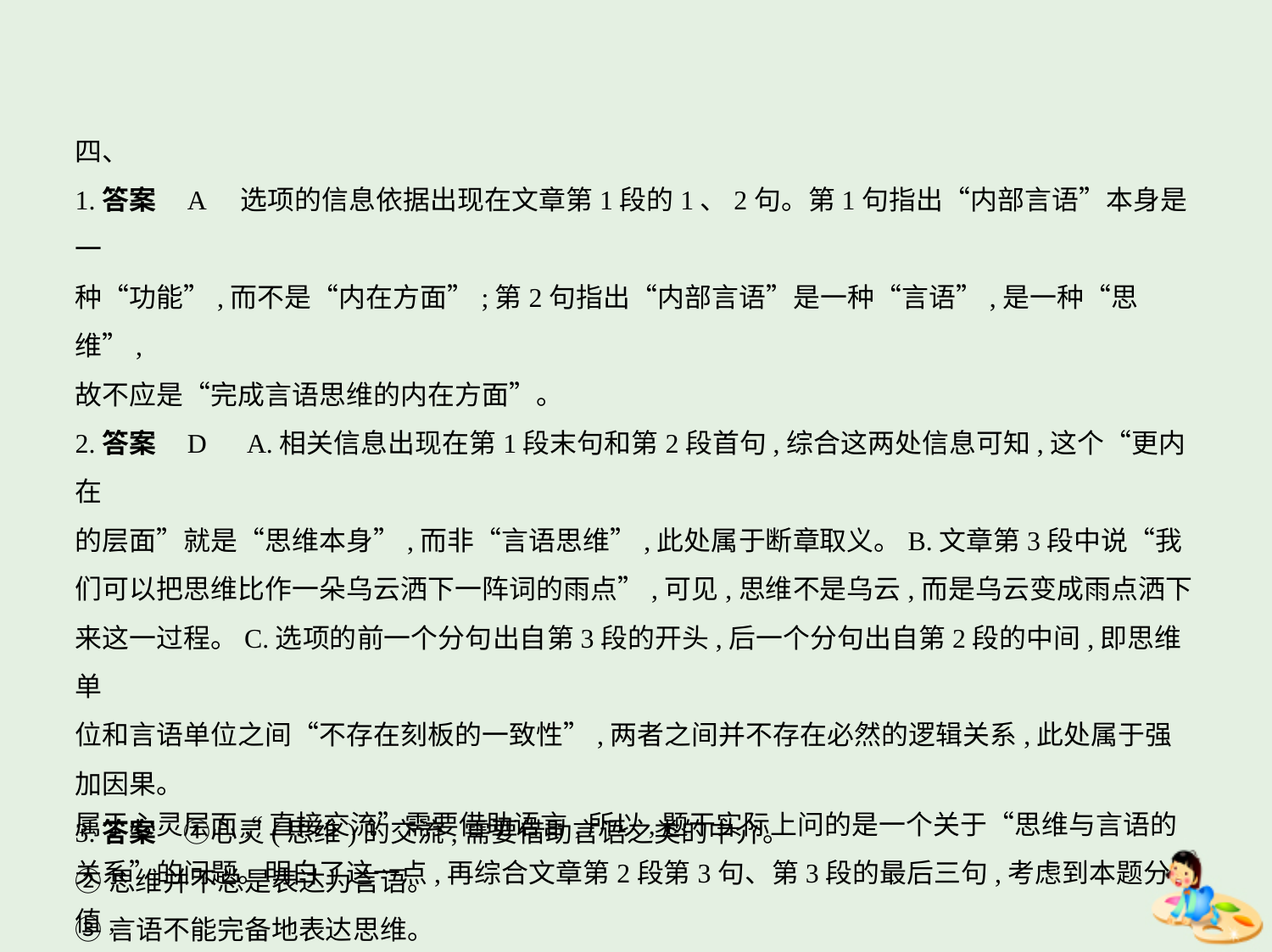

四、
1.答案    A　选项的信息依据出现在文章第1段的1、2句。第1句指出“内部言语”本身是一
种“功能”,而不是“内在方面”;第2句指出“内部言语”是一种“言语”,是一种“思维”,
故不应是“完成言语思维的内在方面”。
2.答案    D　A.相关信息出现在第1段末句和第2段首句,综合这两处信息可知,这个“更内在
的层面”就是“思维本身”,而非“言语思维”,此处属于断章取义。B.文章第3段中说“我
们可以把思维比作一朵乌云洒下一阵词的雨点”,可见,思维不是乌云,而是乌云变成雨点洒下
来这一过程。C.选项的前一个分句出自第3段的开头,后一个分句出自第2段的中间,即思维单
位和言语单位之间“不存在刻板的一致性”,两者之间并不存在必然的逻辑关系,此处属于强
加因果。
3.答案　①心灵(思维)的交流,需要借助言语之类的中介。
②思维并不总是表达为言语。
③言语不能完备地表达思维。
解析    题干表面上问的是“心灵和心灵之间的直接交流”问题,联系上文信息可知,“思维”
属于心灵层面,“直接交流”需要借助语言,所以,题干实际上问的是一个关于“思维与言语的
关系”的问题。明白了这一点,再综合文章第2段第3句、第3段的最后三句,考虑到本题分值,
就可以将其概括为三点。